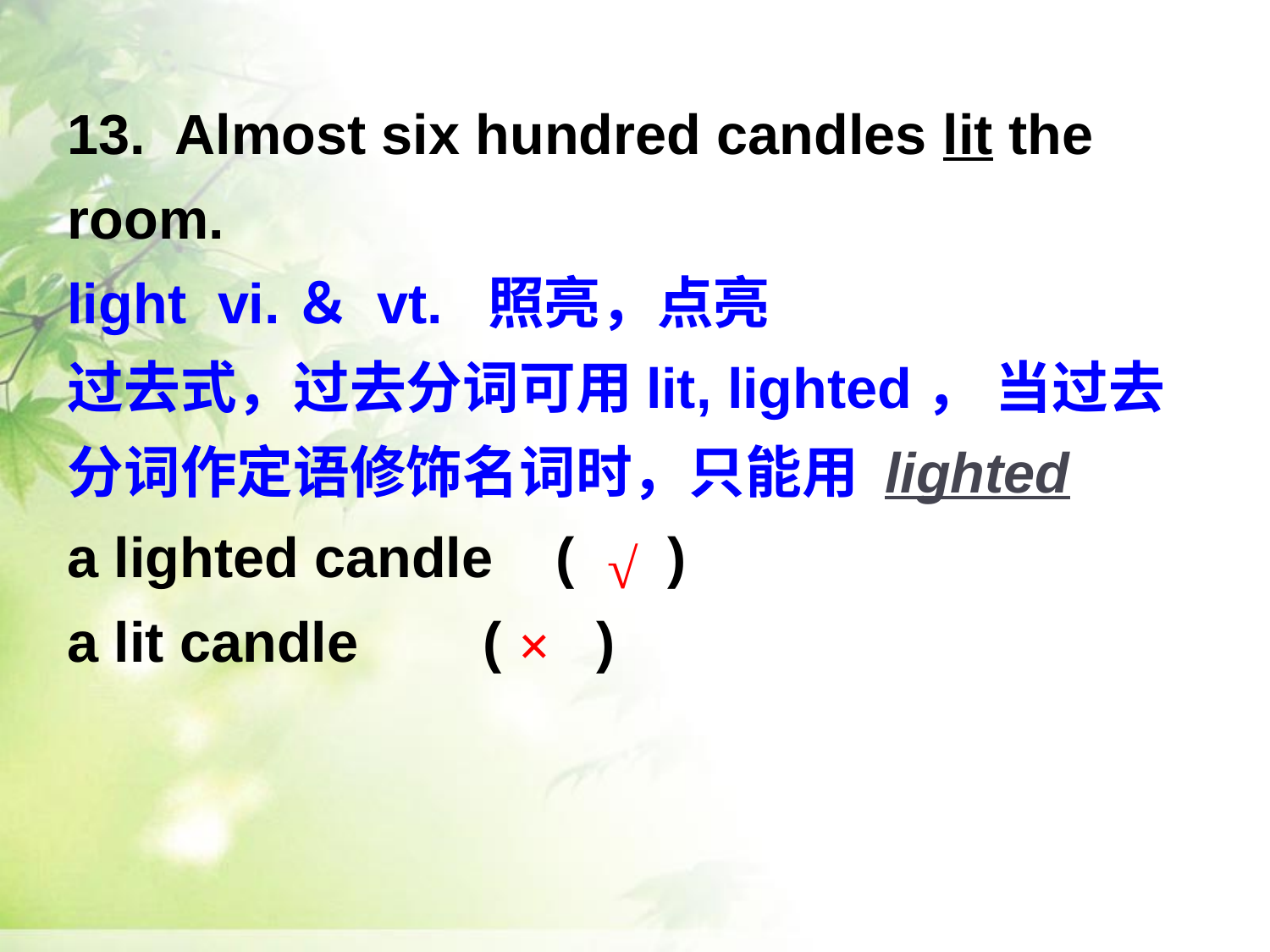

13.  Almost six hundred candles lit the room.
light  vi.＆ vt.  照亮，点亮
过去式，过去分词可用lit, lighted， 当过去分词作定语修饰名词时，只能用 lighted
a lighted candle    (      )
a lit candle        (      )
√
×